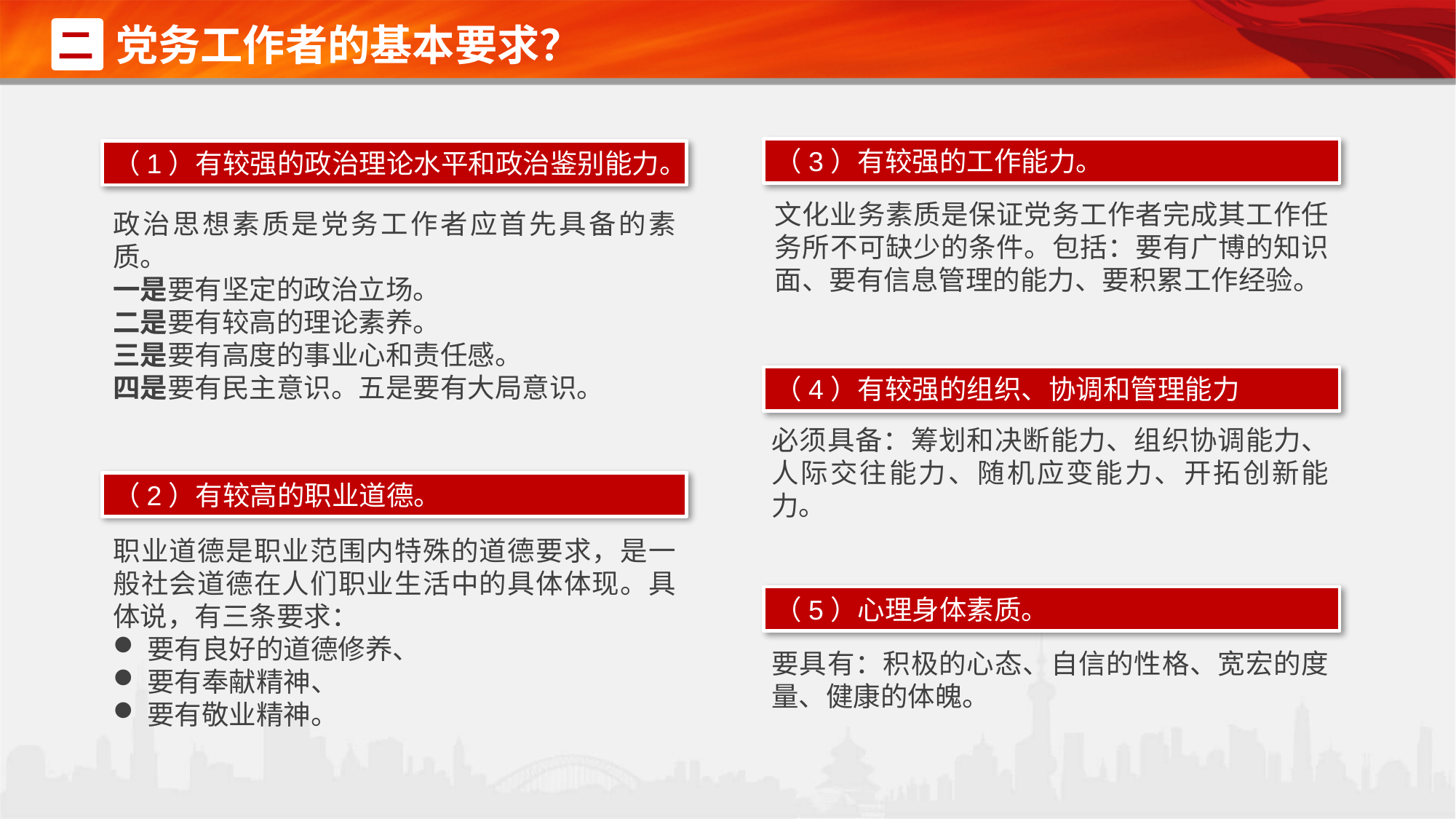

党务工作者的基本要求？
二

（3）有较强的工作能力。
（1）有较强的政治理论水平和政治鉴别能力。
文化业务素质是保证党务工作者完成其工作任务所不可缺少的条件。包括：要有广博的知识面、要有信息管理的能力、要积累工作经验。
政治思想素质是党务工作者应首先具备的素质。
一是要有坚定的政治立场。
二是要有较高的理论素养。
三是要有高度的事业心和责任感。
四是要有民主意识。五是要有大局意识。
（4）有较强的组织、协调和管理能力
必须具备：筹划和决断能力、组织协调能力、人际交往能力、随机应变能力、开拓创新能力。
（2）有较高的职业道德。
职业道德是职业范围内特殊的道德要求，是一般社会道德在人们职业生活中的具体体现。具体说，有三条要求：
要有良好的道德修养、
要有奉献精神、
要有敬业精神。
（5）心理身体素质。
要具有：积极的心态、自信的性格、宽宏的度量、健康的体魄。